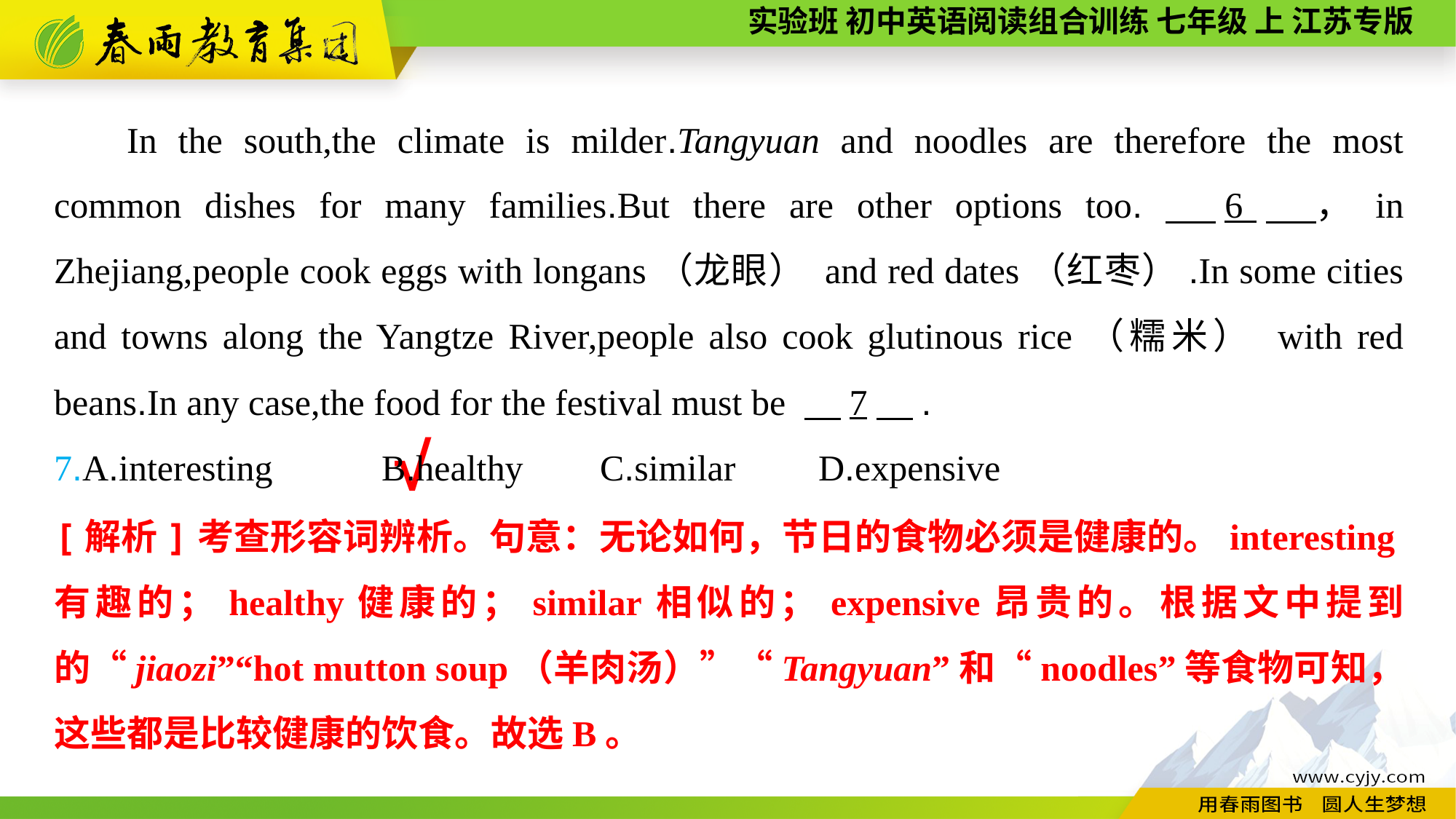

In the south,the climate is milder.Tangyuan and noodles are therefore the most common dishes for many families.But there are other options too.　6　，in Zhejiang,people cook eggs with longans（龙眼） and red dates（红枣）.In some cities and towns along the Yangtze River,people also cook glutinous rice（糯米） with red beans.In any case,the food for the festival must be 　7　.
7.A.interesting	B.healthy	C.similar	D.expensive
√
[解析]考查形容词辨析。句意：无论如何，节日的食物必须是健康的。interesting有趣的；healthy健康的；similar相似的；expensive昂贵的。根据文中提到的“jiaozi”“hot mutton soup（羊肉汤）”“Tangyuan”和“noodles”等食物可知，这些都是比较健康的饮食。故选B。